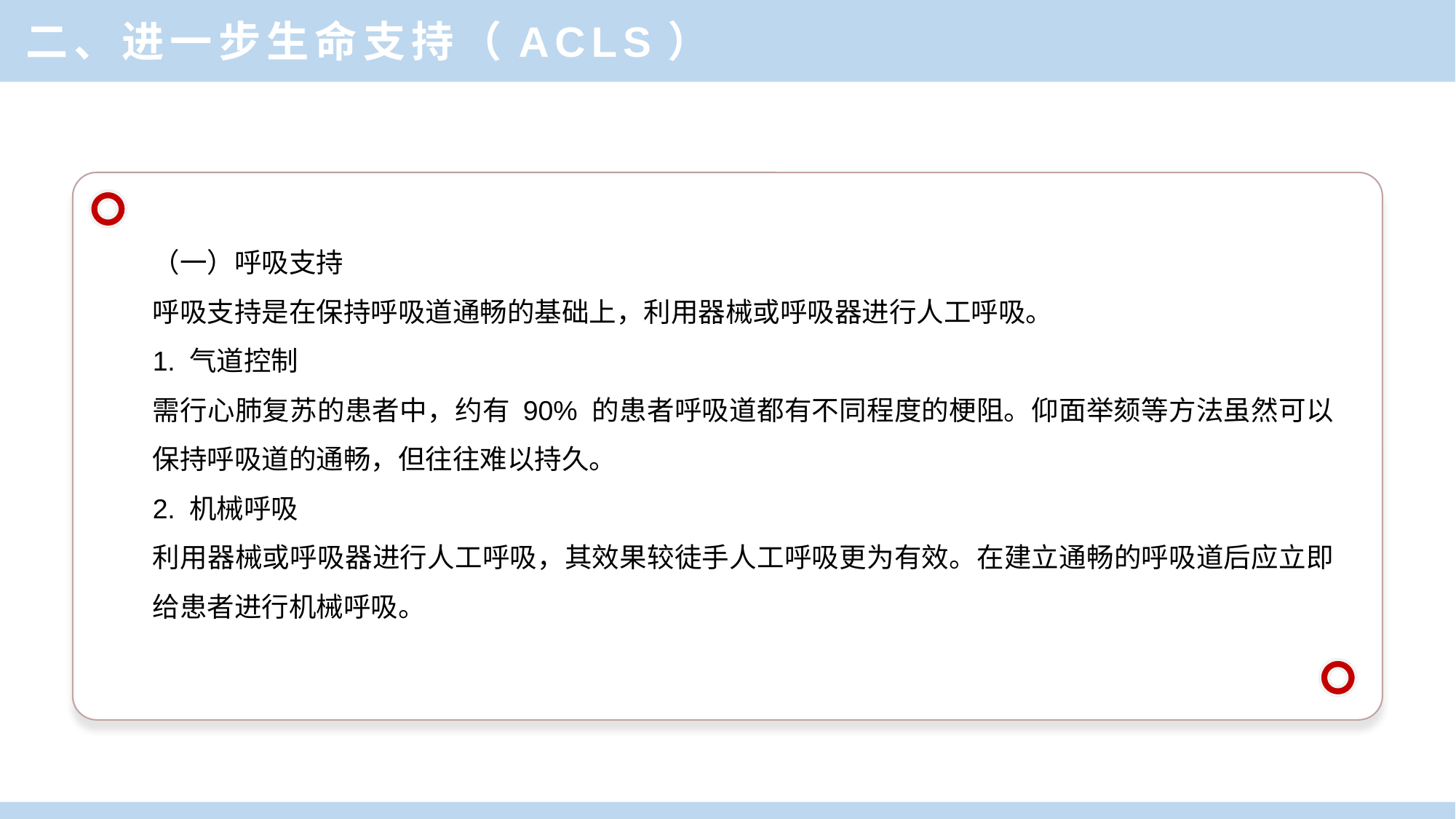

二、进一步生命支持（ACLS）

（一）呼吸支持
呼吸支持是在保持呼吸道通畅的基础上，利用器械或呼吸器进行人工呼吸。
1. 气道控制
需行心肺复苏的患者中，约有 90% 的患者呼吸道都有不同程度的梗阻。仰面举颏等方法虽然可以保持呼吸道的通畅，但往往难以持久。
2. 机械呼吸
利用器械或呼吸器进行人工呼吸，其效果较徒手人工呼吸更为有效。在建立通畅的呼吸道后应立即给患者进行机械呼吸。